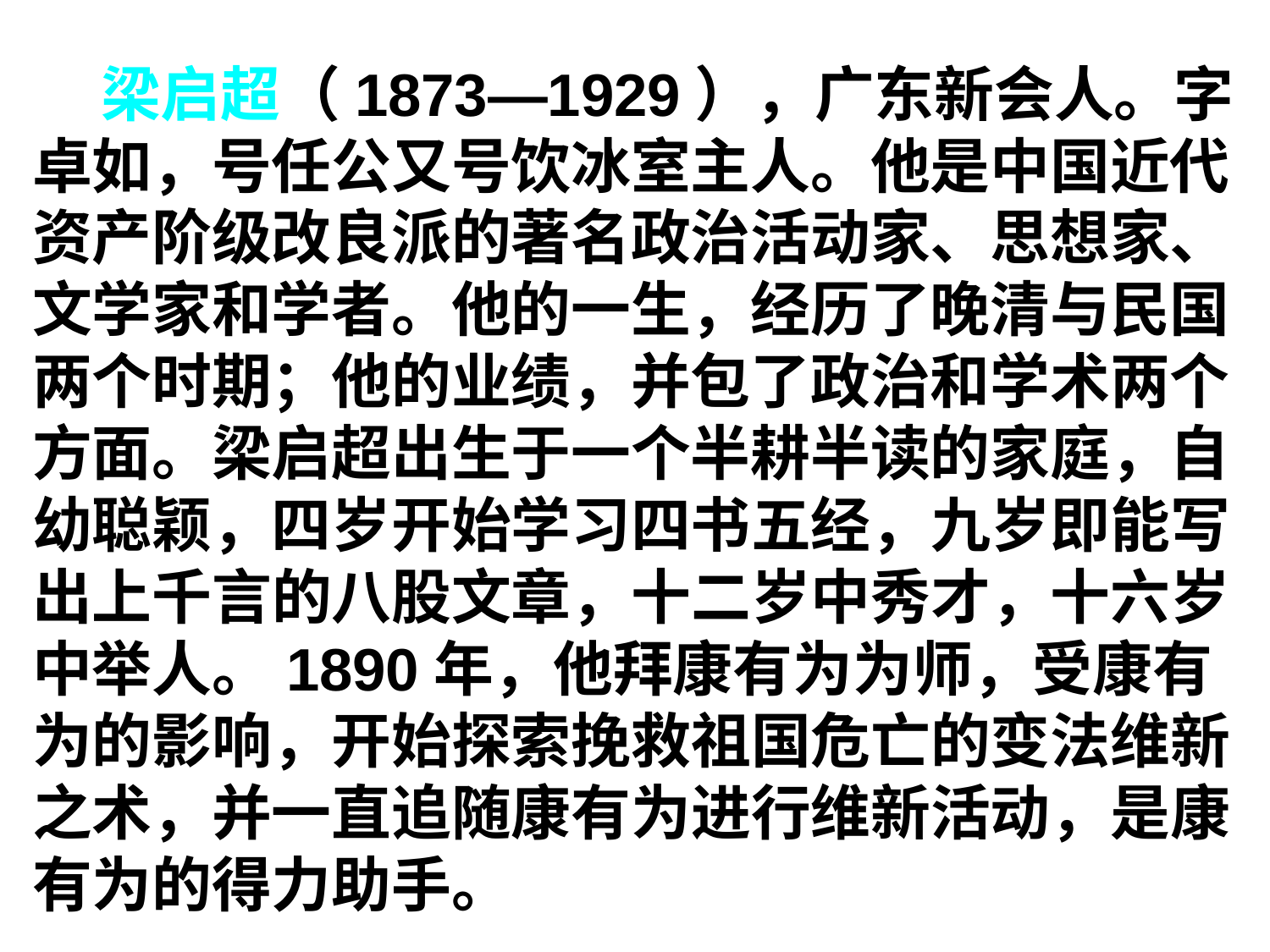

梁启超（1873—1929），广东新会人。字卓如，号任公又号饮冰室主人。他是中国近代资产阶级改良派的著名政治活动家、思想家、文学家和学者。他的一生，经历了晚清与民国两个时期；他的业绩，并包了政治和学术两个方面。梁启超出生于一个半耕半读的家庭，自幼聪颖，四岁开始学习四书五经，九岁即能写出上千言的八股文章，十二岁中秀才，十六岁中举人。1890年，他拜康有为为师，受康有为的影响，开始探索挽救祖国危亡的变法维新之术，并一直追随康有为进行维新活动，是康有为的得力助手。